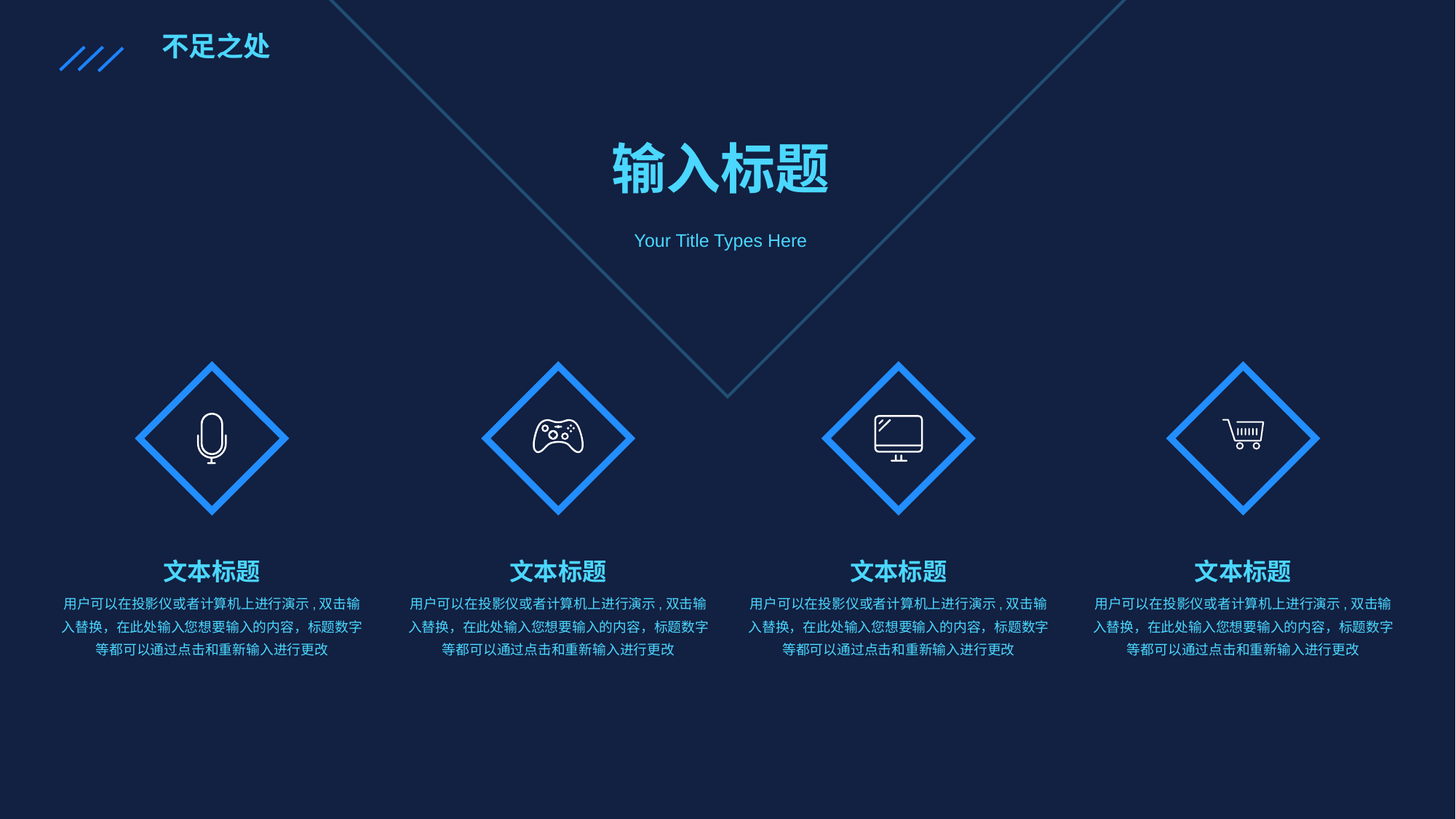

不足之处
输入标题
Your Title Types Here

文本标题
用户可以在投影仪或者计算机上进行演示,双击输入替换，在此处输入您想要输入的内容，标题数字等都可以通过点击和重新输入进行更改
文本标题
用户可以在投影仪或者计算机上进行演示,双击输入替换，在此处输入您想要输入的内容，标题数字等都可以通过点击和重新输入进行更改
文本标题
用户可以在投影仪或者计算机上进行演示,双击输入替换，在此处输入您想要输入的内容，标题数字等都可以通过点击和重新输入进行更改
文本标题
用户可以在投影仪或者计算机上进行演示,双击输入替换，在此处输入您想要输入的内容，标题数字等都可以通过点击和重新输入进行更改